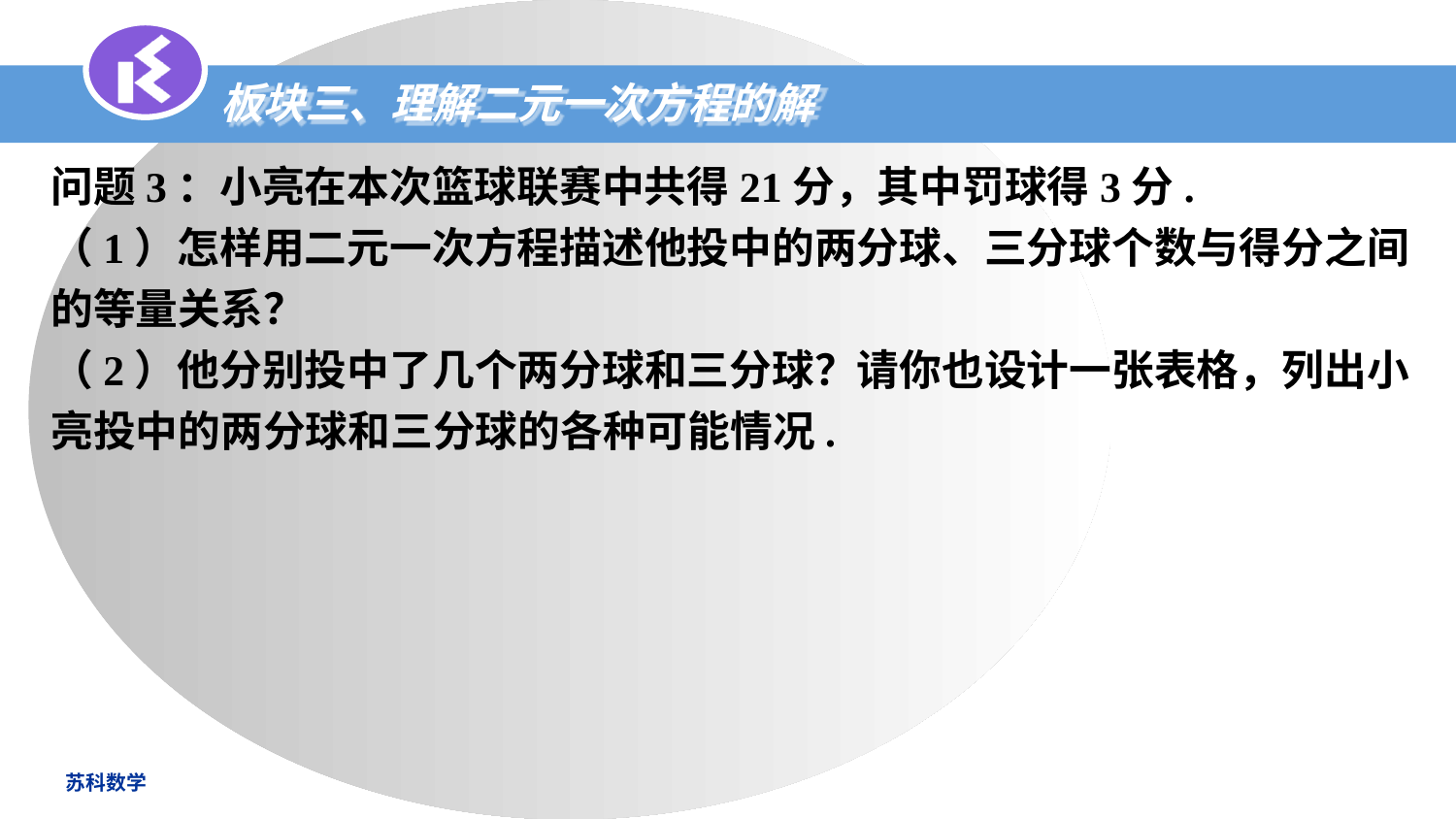

板块三、理解二元一次方程的解
问题3：小亮在本次篮球联赛中共得21分，其中罚球得3分.
（1）怎样用二元一次方程描述他投中的两分球、三分球个数与得分之间的等量关系？
（2）他分别投中了几个两分球和三分球？请你也设计一张表格，列出小亮投中的两分球和三分球的各种可能情况.